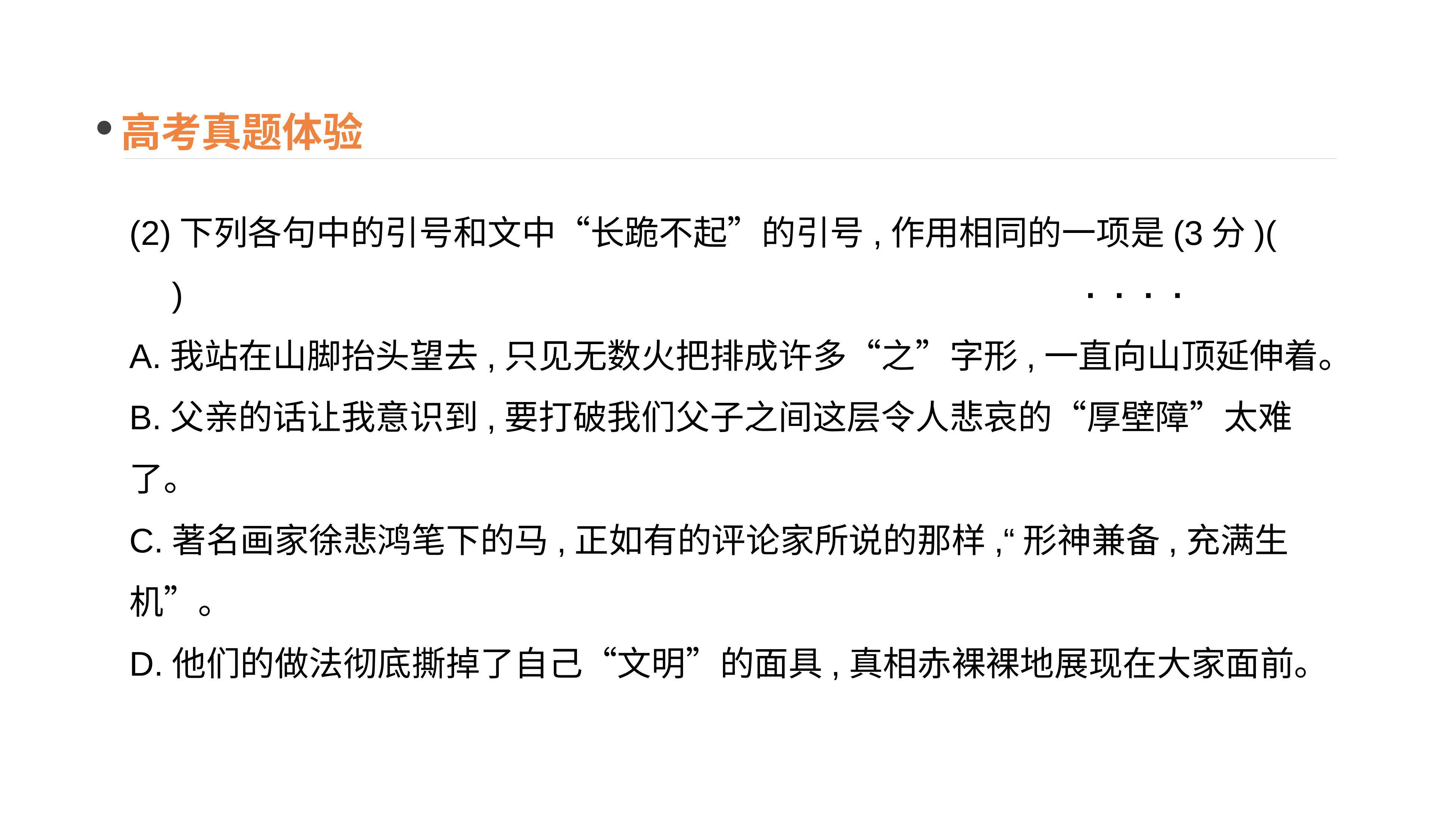

高考真题体验

(2)下列各句中的引号和文中“长跪不起”的引号,作用相同的一项是(3分)(　　)
A.我站在山脚抬头望去,只见无数火把排成许多“之”字形,一直向山顶延伸着。
B.父亲的话让我意识到,要打破我们父子之间这层令人悲哀的“厚壁障”太难了。
C.著名画家徐悲鸿笔下的马,正如有的评论家所说的那样,“形神兼备,充满生机”。
D.他们的做法彻底撕掉了自己“文明”的面具,真相赤裸裸地展现在大家面前。

·  ·  ·  ·